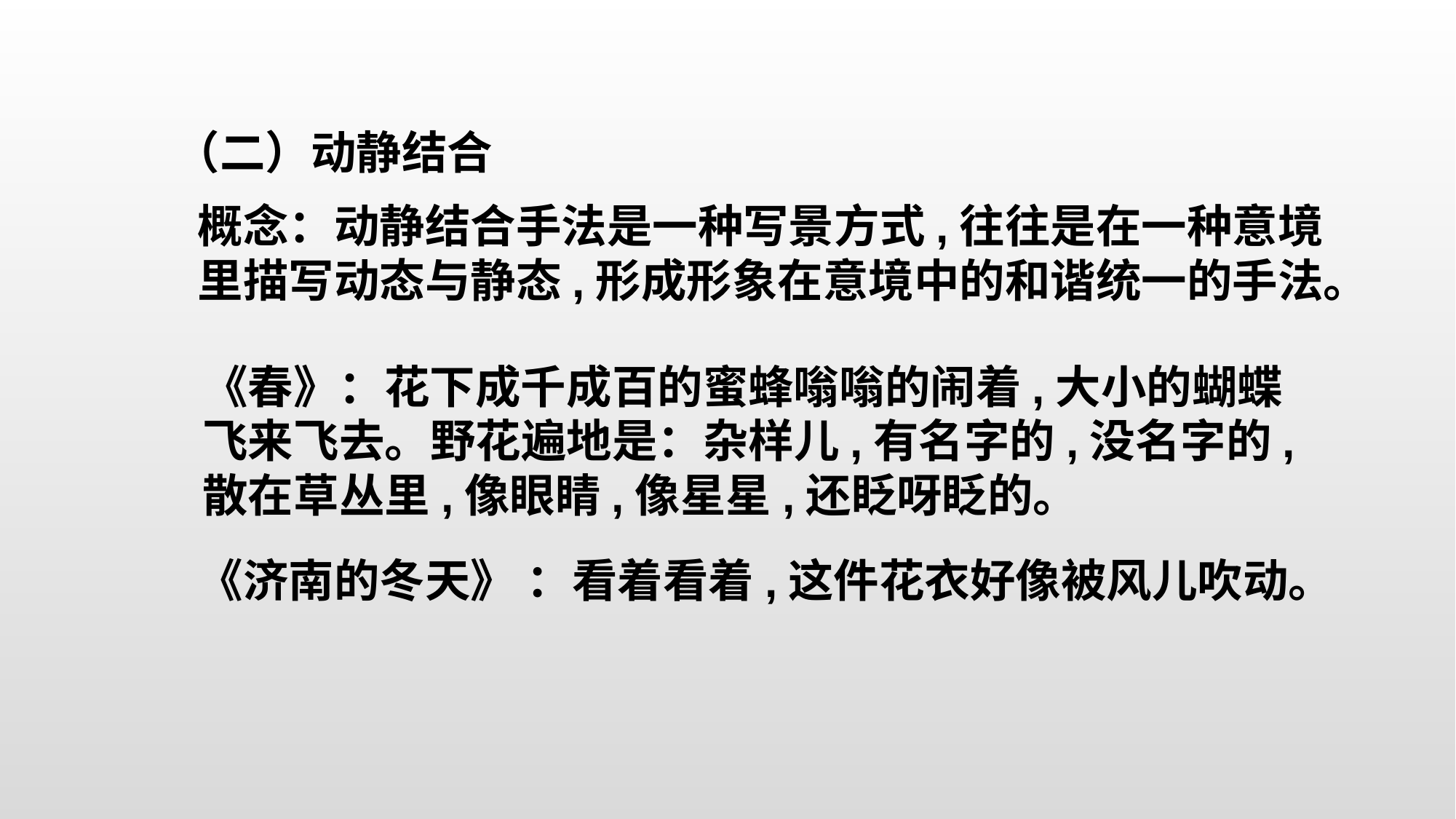

（二）动静结合
概念：动静结合手法是一种写景方式,往往是在一种意境里描写动态与静态,形成形象在意境中的和谐统一的手法。
《春》：花下成千成百的蜜蜂嗡嗡的闹着,大小的蝴蝶飞来飞去。野花遍地是：杂样儿,有名字的,没名字的,散在草丛里,像眼睛,像星星,还眨呀眨的。
《济南的冬天》 ：看着看着,这件花衣好像被风儿吹动。